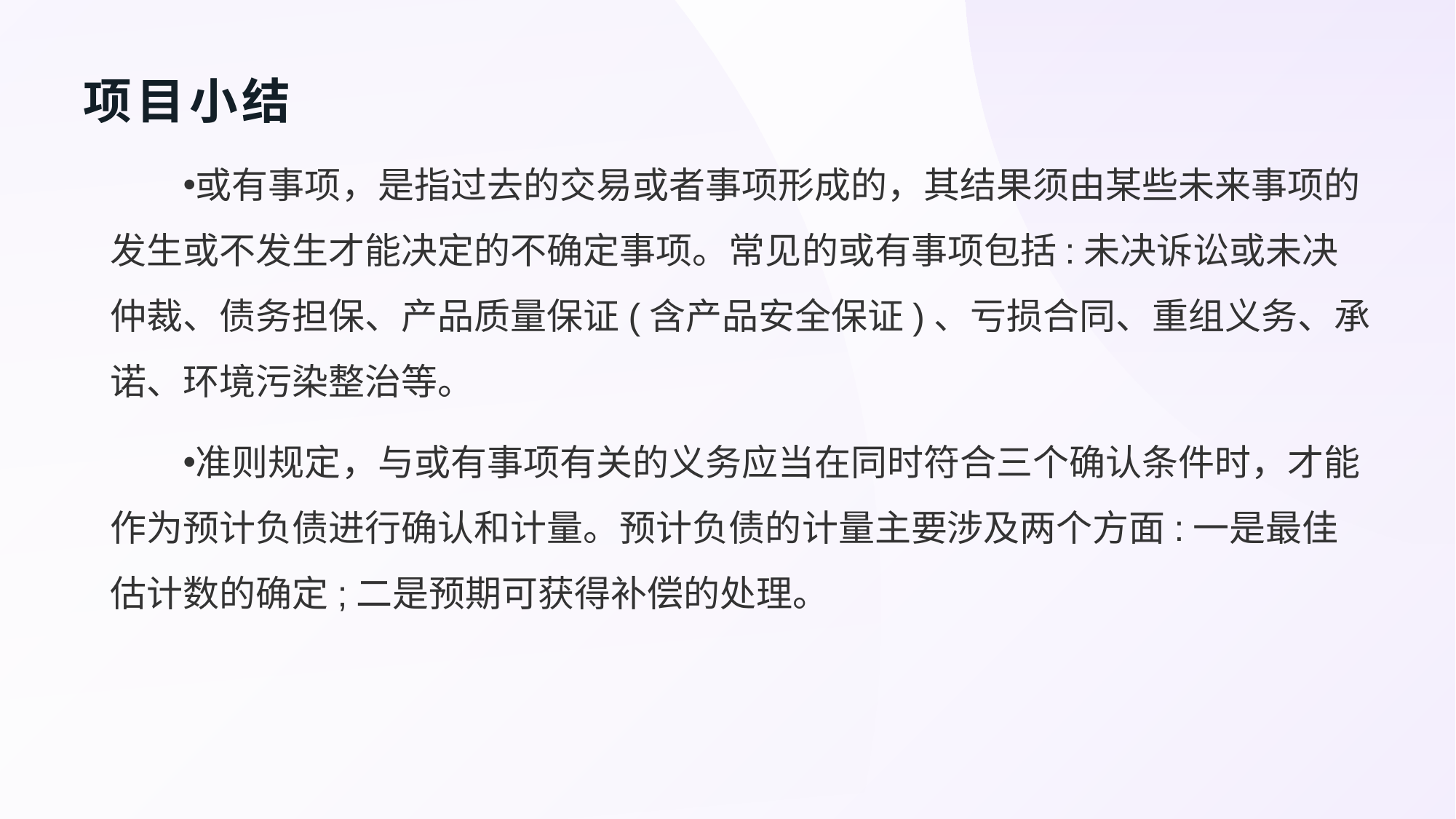

# 项目小结
或有事项，是指过去的交易或者事项形成的，其结果须由某些未来事项的发生或不发生才能决定的不确定事项。常见的或有事项包括:未决诉讼或未决仲裁、债务担保、产品质量保证(含产品安全保证)、亏损合同、重组义务、承诺、环境污染整治等。
准则规定，与或有事项有关的义务应当在同时符合三个确认条件时，才能作为预计负债进行确认和计量。预计负债的计量主要涉及两个方面:一是最佳估计数的确定;二是预期可获得补偿的处理。